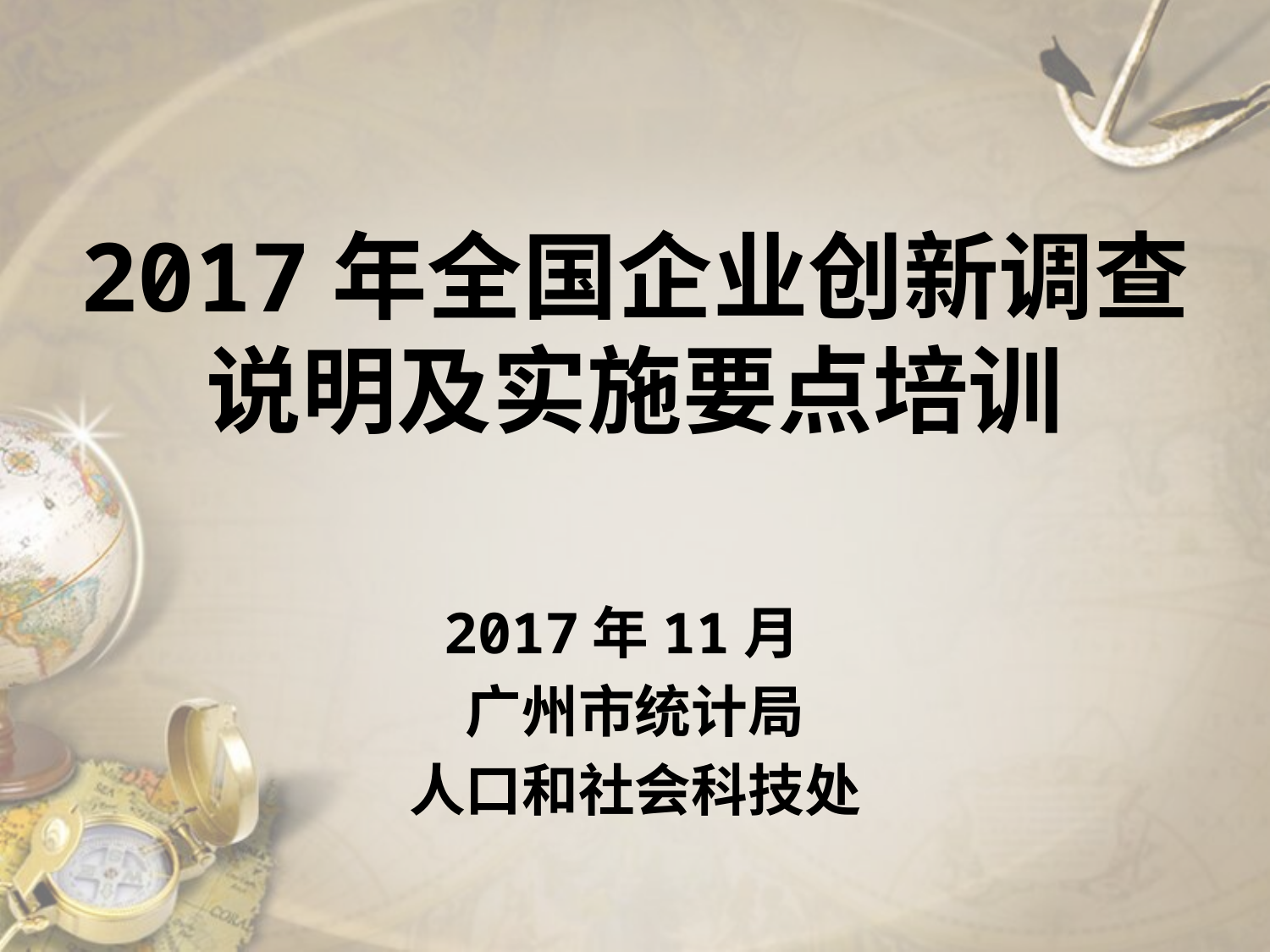

2017年全国企业创新调查
说明及实施要点培训
2017年11月
广州市统计局
人口和社会科技处